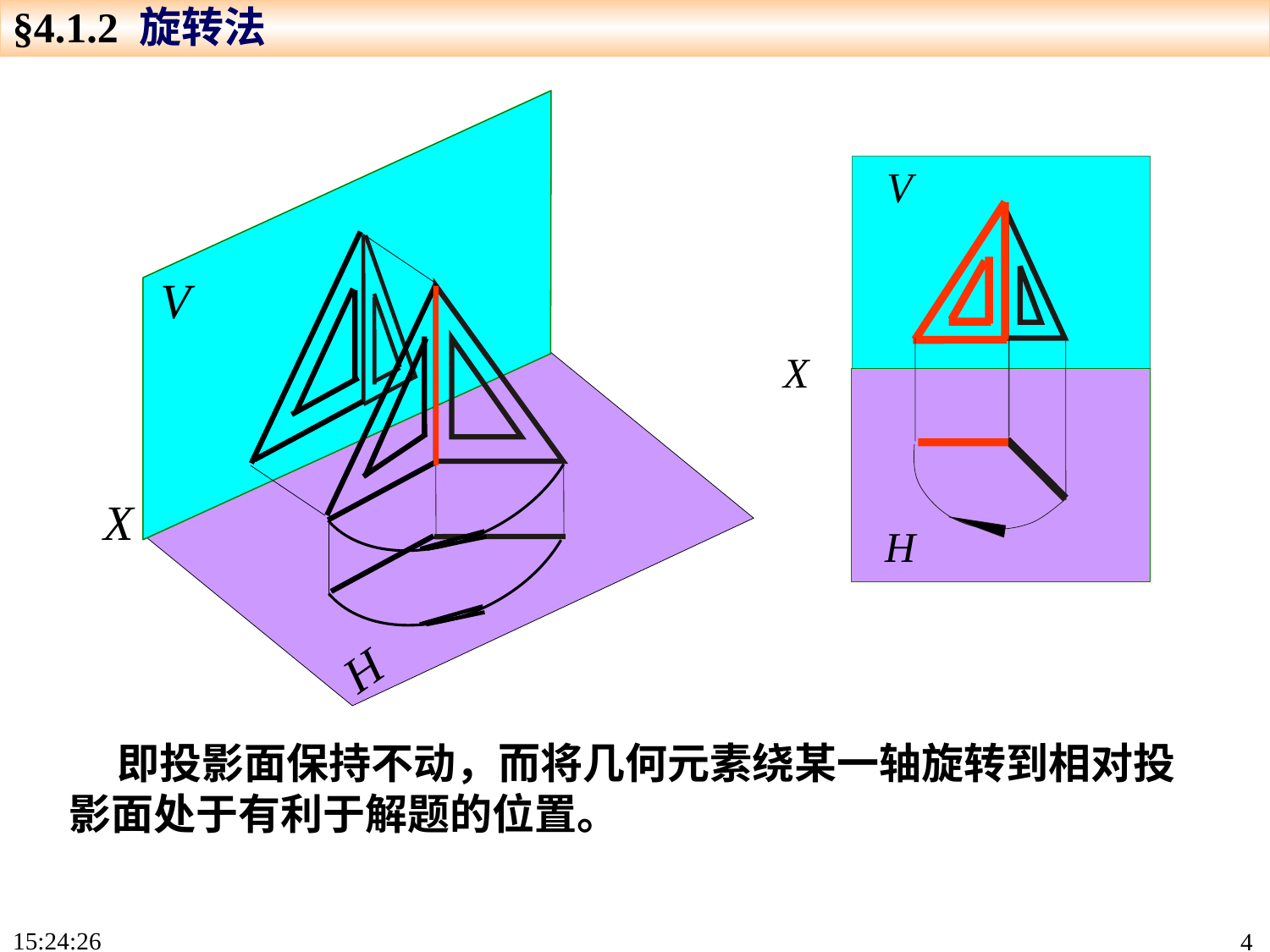

§4.1.2 旋转法

V

X

H

V

X

H
    即投影面保持不动，而将几何元素绕某一轴旋转到相对投影面处于有利于解题的位置。
15:24:26
4